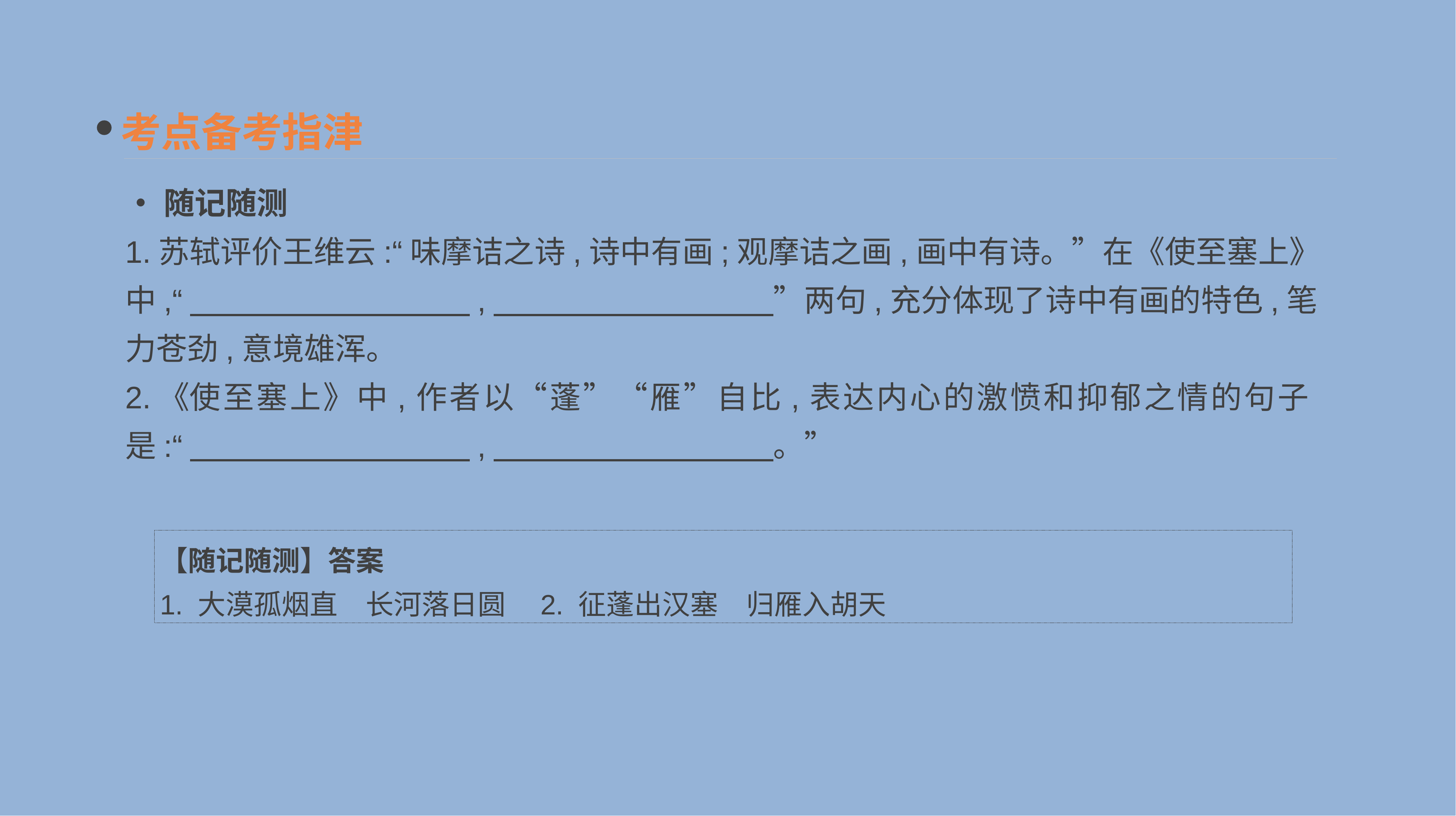

考点备考指津

•随记随测
1.苏轼评价王维云:“味摩诘之诗,诗中有画;观摩诘之画,画中有诗。”在《使至塞上》中,“　　　　　　　　　,　　　　　　　　　”两句,充分体现了诗中有画的特色,笔力苍劲,意境雄浑。
2.《使至塞上》中,作者以“蓬”“雁”自比,表达内心的激愤和抑郁之情的句子是:“　　　　　　　　　,　　　　　　　　　。”
【随记随测】答案
1. 大漠孤烟直　长河落日圆　2. 征蓬出汉塞　归雁入胡天